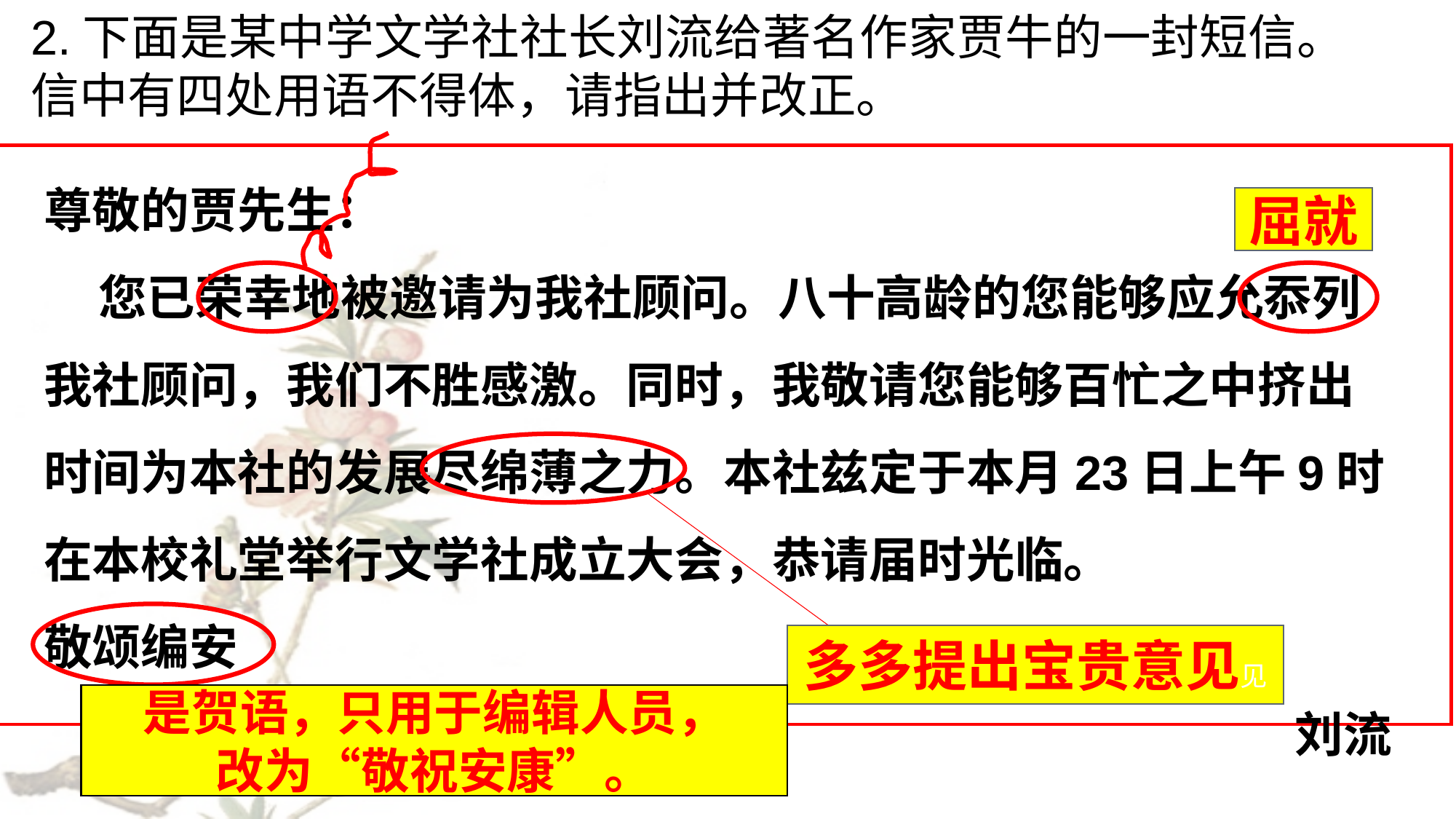

2.下面是某中学文学社社长刘流给著名作家贾牛的一封短信。信中有四处用语不得体，请指出并改正。

尊敬的贾先生：
您已荣幸地被邀请为我社顾问。八十高龄的您能够应允忝列我社顾问，我们不胜感激。同时，我敬请您能够百忙之中挤出时间为本社的发展尽绵薄之力。本社兹定于本月23日上午9时在本校礼堂举行文学社成立大会，恭请届时光临。
敬颂编安
刘流

屈就

多多提出宝贵意见见

是贺语，只用于编辑人员，
改为“敬祝安康”。